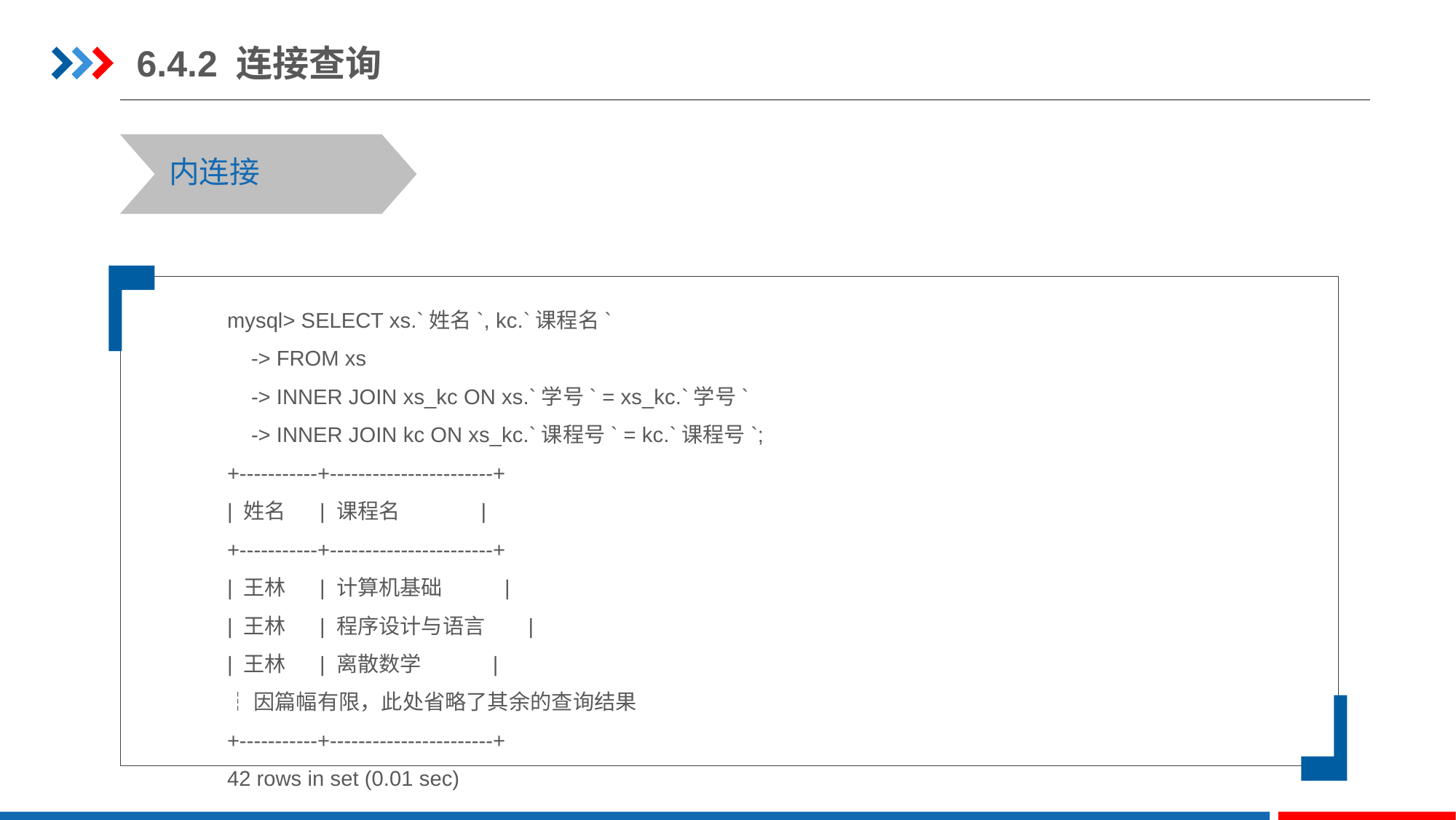

6.4.2 连接查询

内连接

mysql> SELECT xs.`姓名`, kc.`课程名`
    -> FROM xs
    -> INNER JOIN xs_kc ON xs.`学号` = xs_kc.`学号`
    -> INNER JOIN kc ON xs_kc.`课程号` = kc.`课程号`;
+-----------+-----------------------+
| 姓名      | 课程名                |
+-----------+-----------------------+
| 王林      | 计算机基础            |
| 王林      | 程序设计与语言        |
| 王林      | 离散数学              |
┆因篇幅有限，此处省略了其余的查询结果
+-----------+-----------------------+
42 rows in set (0.01 sec)